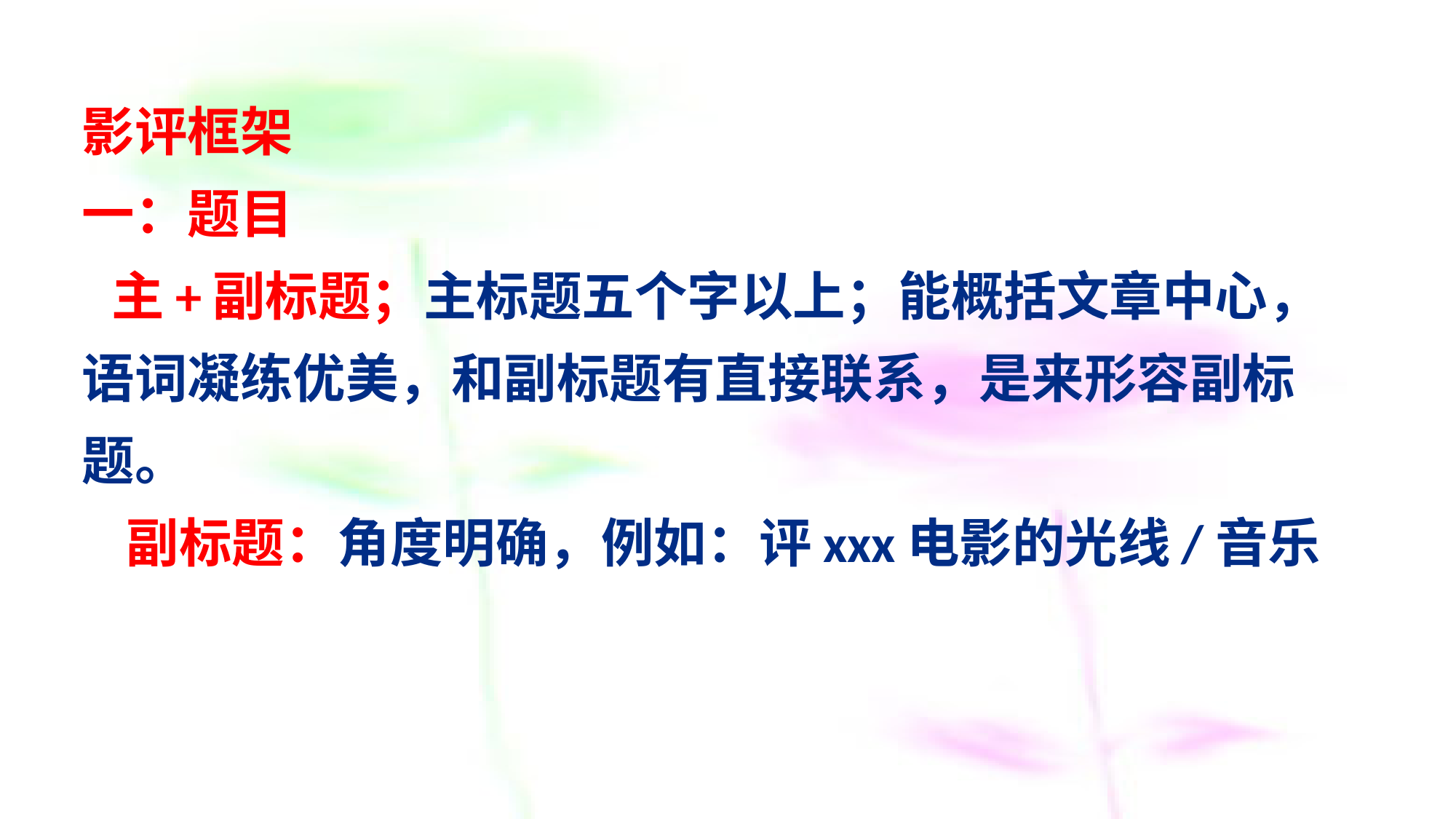

# 影评框架 一：题目   主+副标题；主标题五个字以上；能概括文章中心，语词凝练优美，和副标题有直接联系，是来形容副标题。    副标题：角度明确，例如：评xxx电影的光线/音乐